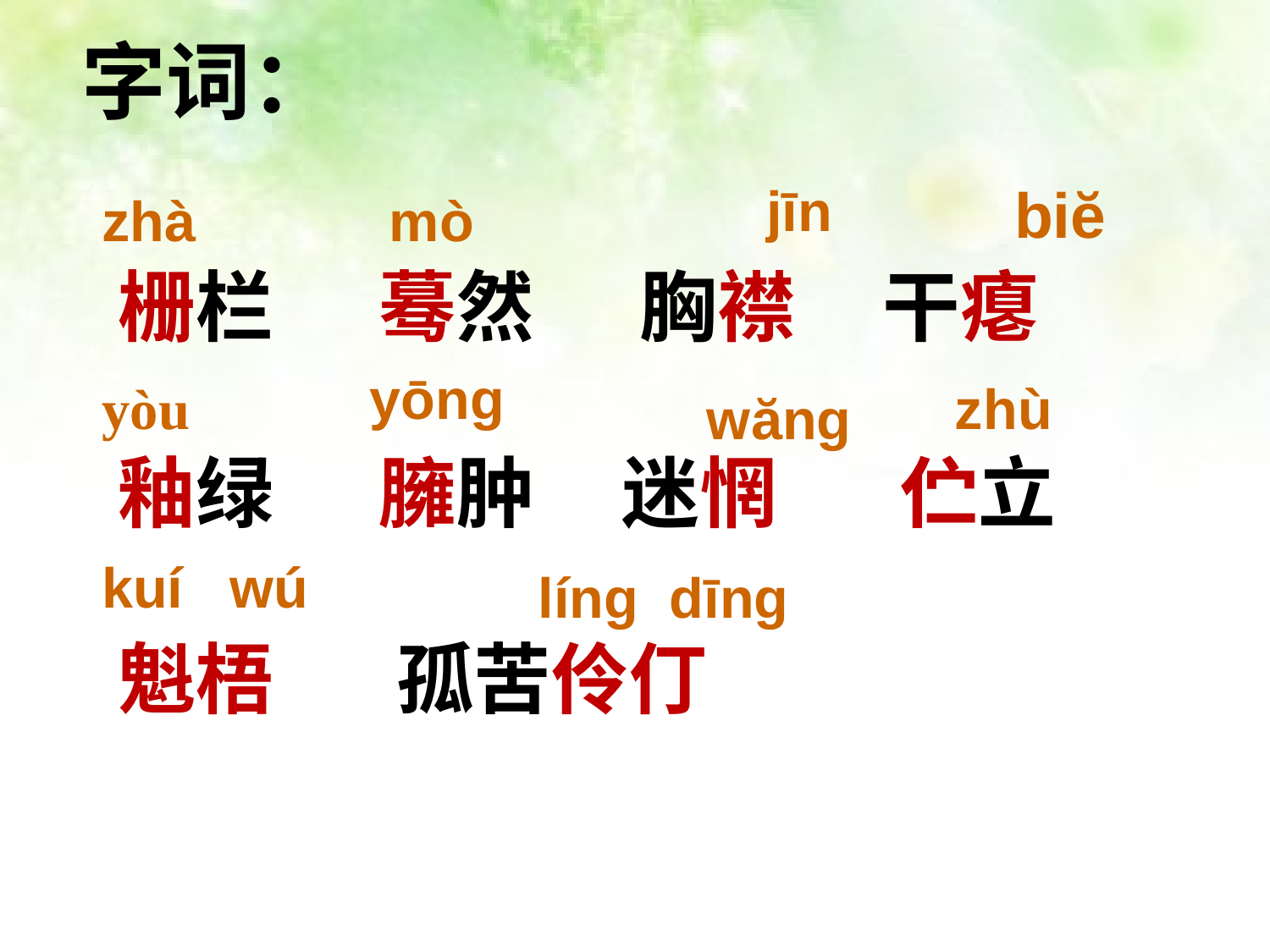

字词：

 栅栏      蓦然      胸襟     干瘪

 釉绿      臃肿     迷惘       伫立

 魁梧       孤苦伶仃

jīn
biĕ
zhà
mò

yōng
yòu
zhù
wăng
kuí   wú
líng  dīng